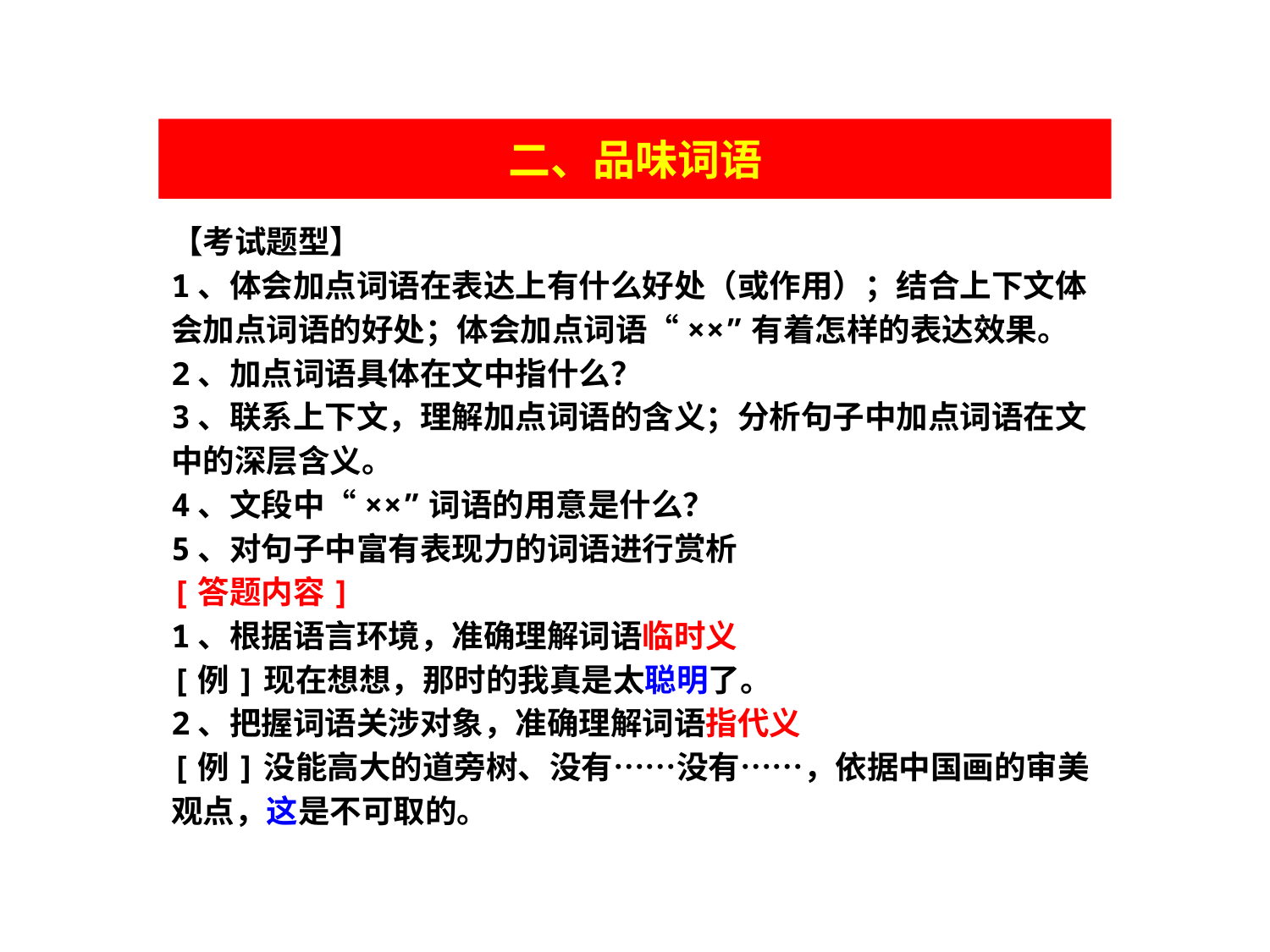

四、品味词语
二、品味词语
【考试题型】
1、体会加点词语在表达上有什么好处（或作用）；结合上下文体会加点词语的好处；体会加点词语“××”有着怎样的表达效果。
2、加点词语具体在文中指什么？
3、联系上下文，理解加点词语的含义；分析句子中加点词语在文中的深层含义。
4、文段中“××”词语的用意是什么？
5、对句子中富有表现力的词语进行赏析
[答题内容]
1、根据语言环境，准确理解词语临时义
[例]现在想想，那时的我真是太聪明了。
2、把握词语关涉对象，准确理解词语指代义
[例]没能高大的道旁树、没有……没有……，依据中国画的审美观点，这是不可取的。
7